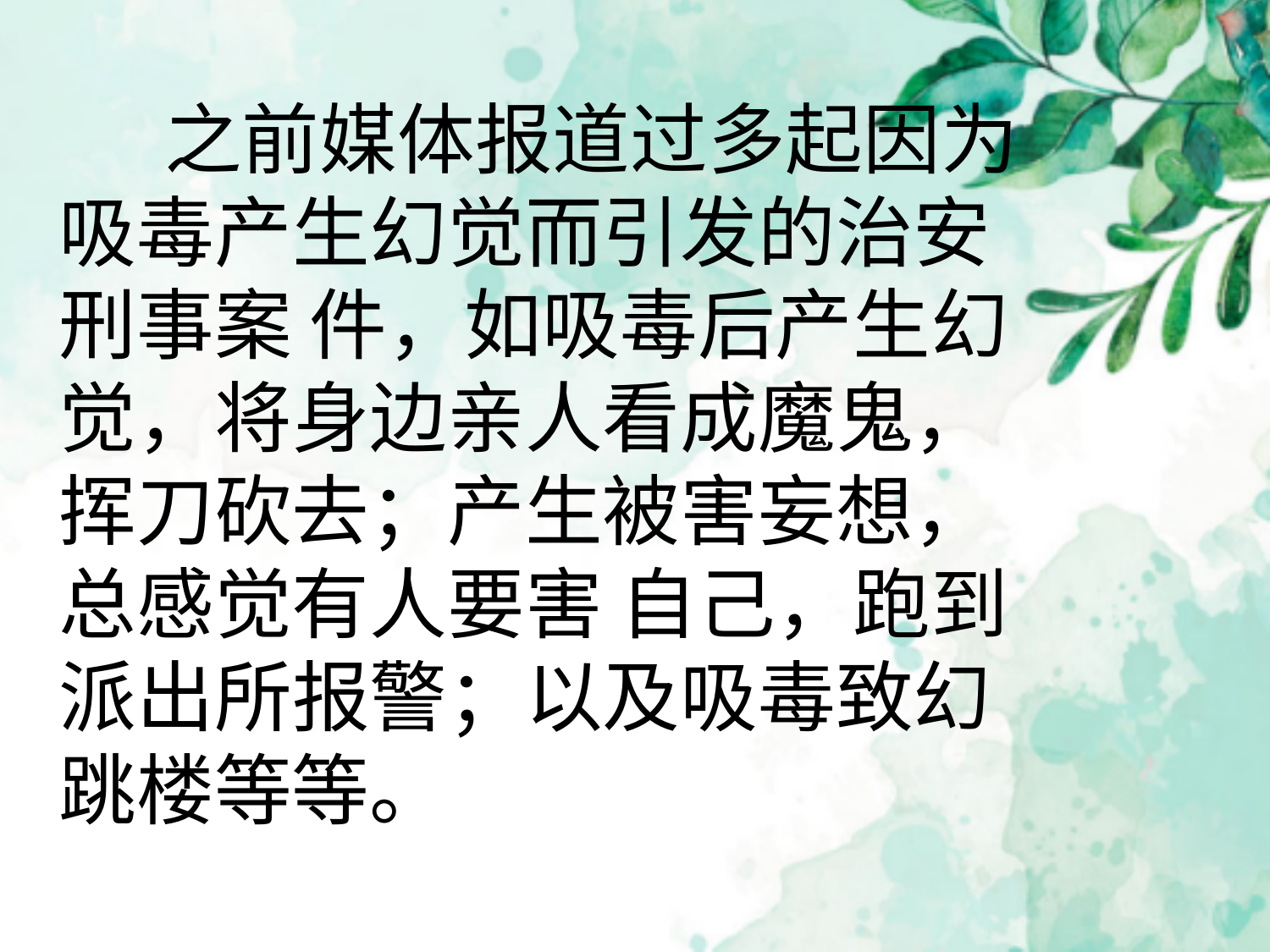

之前媒体报道过多起因为吸毒产生幻觉而引发的治安刑事案 件，如吸毒后产生幻觉，将身边亲人看成魔鬼，挥刀砍去；产生被害妄想，总感觉有人要害 自己，跑到派出所报警；以及吸毒致幻跳楼等等。